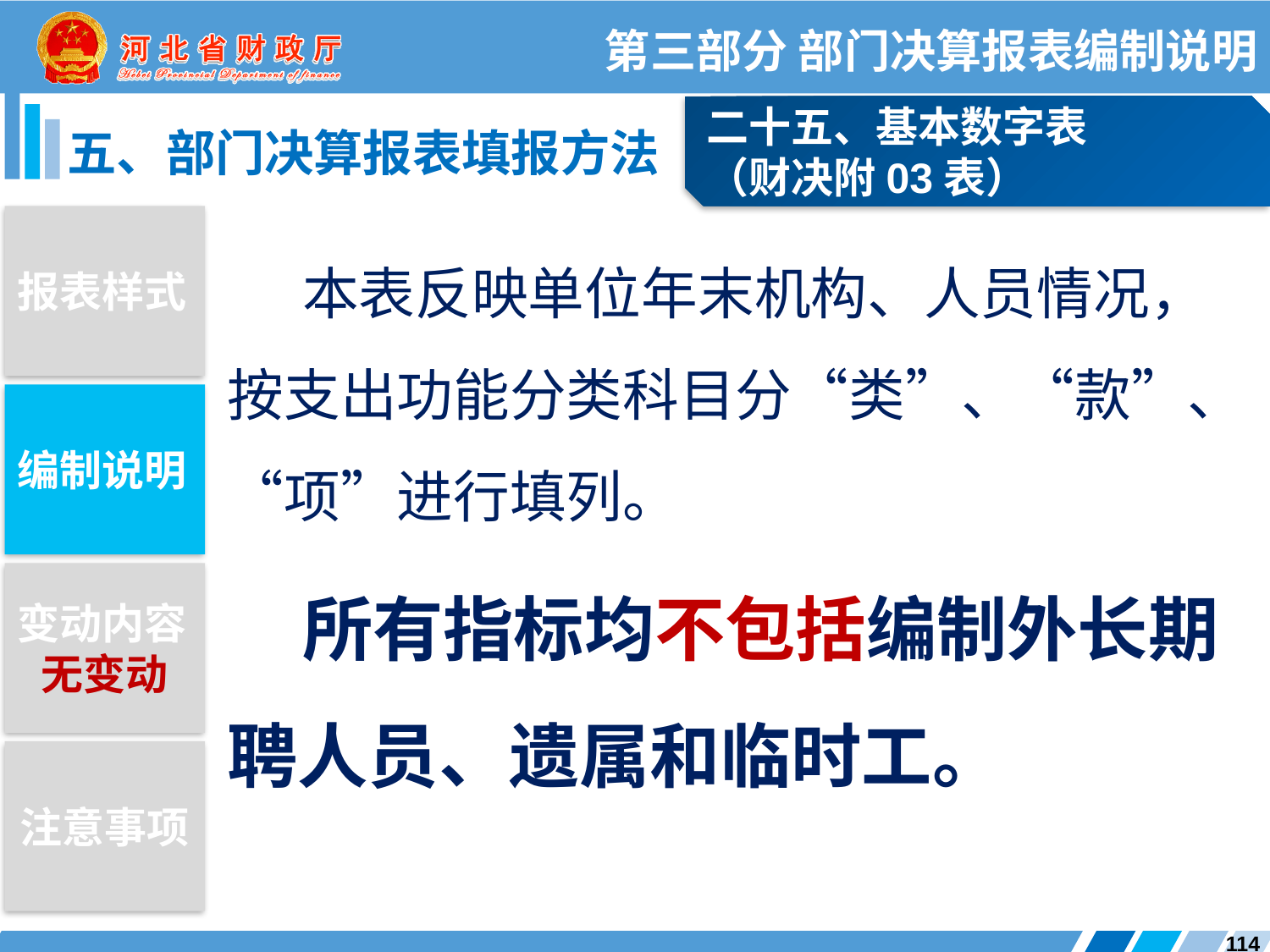

第三部分 部门决算报表编制说明
二十五、基本数字表
（财决附03表）
五、部门决算报表填报方法
报表样式
本表反映单位年末机构、人员情况，按支出功能分类科目分“类”、“款”、“项”进行填列。
所有指标均不包括编制外长期聘人员、遗属和临时工。
编制说明
变动内容
无变动
注意事项
114